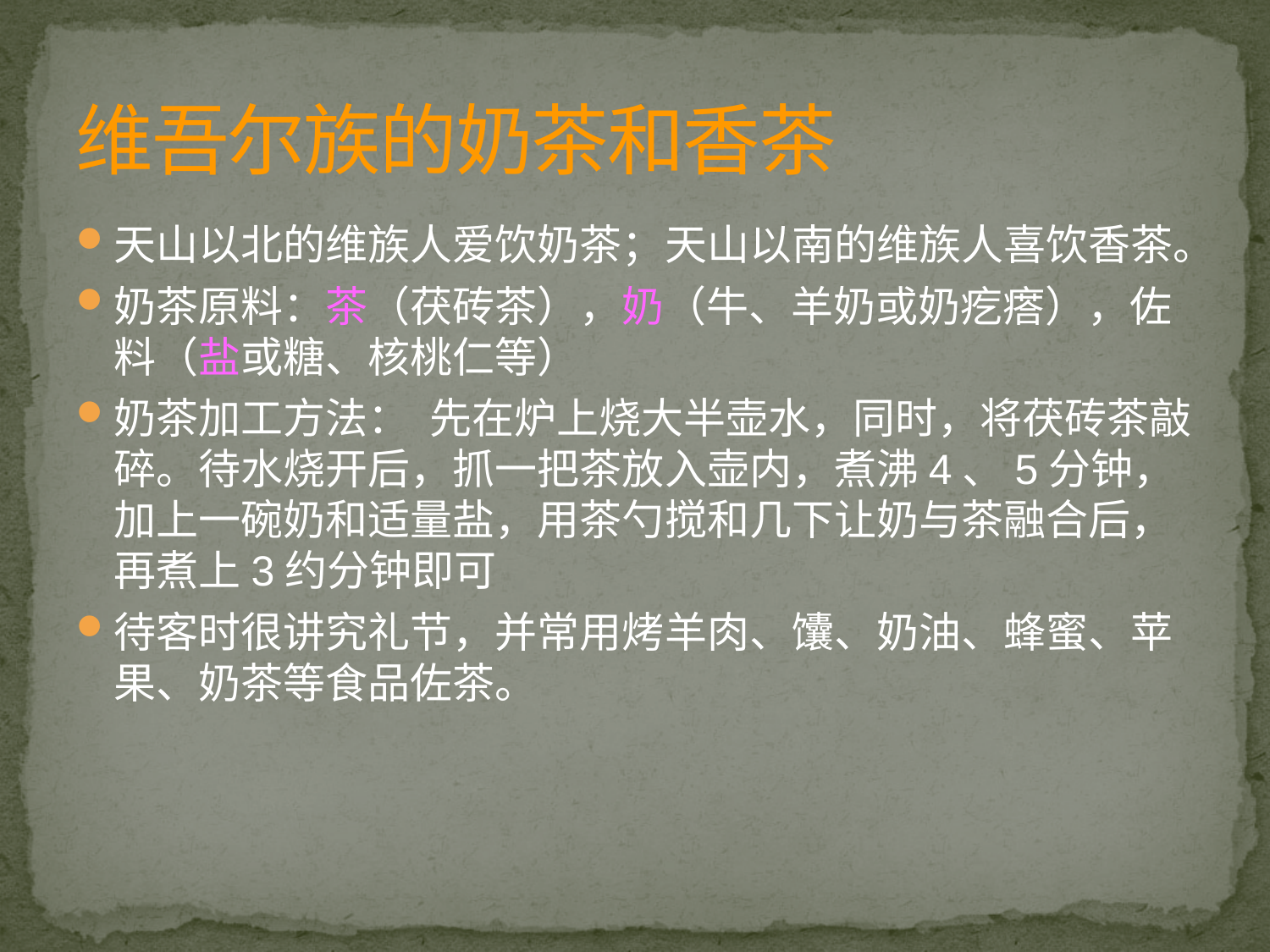

# 维吾尔族的奶茶和香茶
天山以北的维族人爱饮奶茶；天山以南的维族人喜饮香茶。
奶茶原料：茶（茯砖茶），奶（牛、羊奶或奶疙瘩），佐料（盐或糖、核桃仁等）
奶茶加工方法：  先在炉上烧大半壶水，同时，将茯砖茶敲碎。待水烧开后，抓一把茶放入壶内，煮沸4、5分钟，加上一碗奶和适量盐，用茶勺搅和几下让奶与茶融合后，再煮上3约分钟即可
待客时很讲究礼节，并常用烤羊肉、馕、奶油、蜂蜜、苹果、奶茶等食品佐茶。